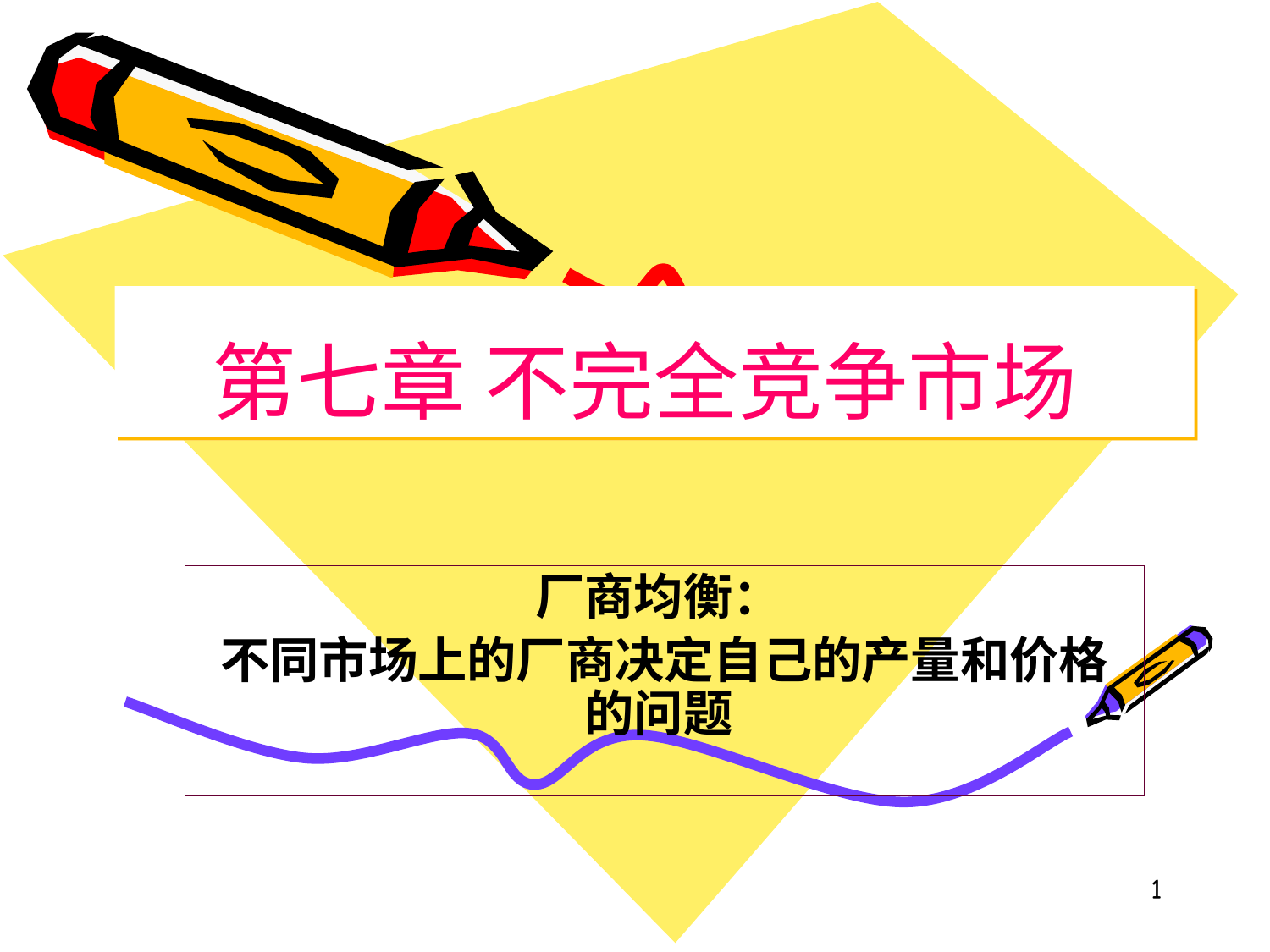

# 第七章 不完全竞争市场
厂商均衡：
不同市场上的厂商决定自己的产量和价格的问题
1